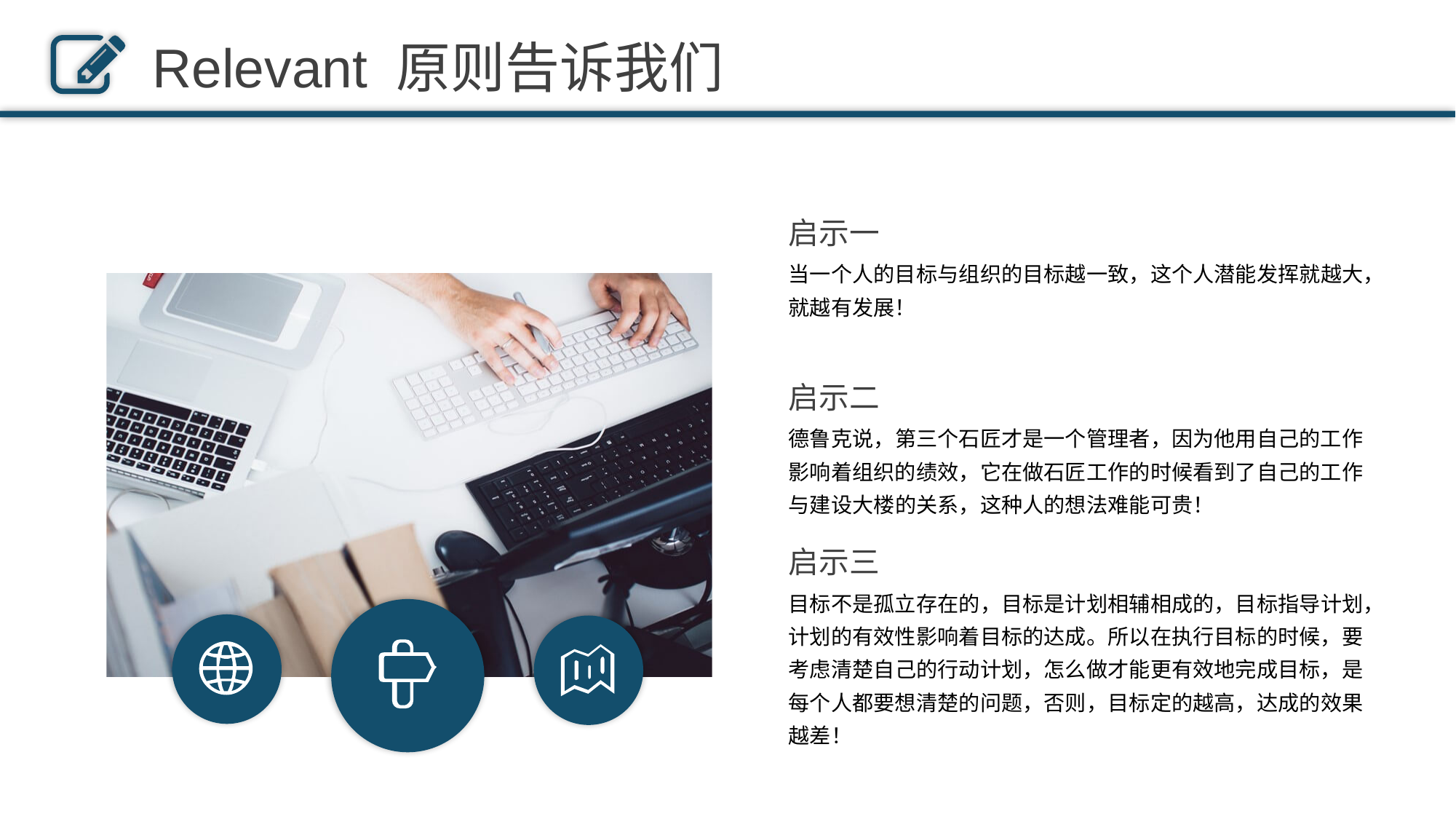

Relevant 原则告诉我们

启示一
当一个人的目标与组织的目标越一致，这个人潜能发挥就越大，就越有发展！

启示二
德鲁克说，第三个石匠才是一个管理者，因为他用自己的工作影响着组织的绩效，它在做石匠工作的时候看到了自己的工作与建设大楼的关系，这种人的想法难能可贵！
启示三
目标不是孤立存在的，目标是计划相辅相成的，目标指导计划，计划的有效性影响着目标的达成。所以在执行目标的时候，要考虑清楚自己的行动计划，怎么做才能更有效地完成目标，是每个人都要想清楚的问题，否则，目标定的越高，达成的效果越差！